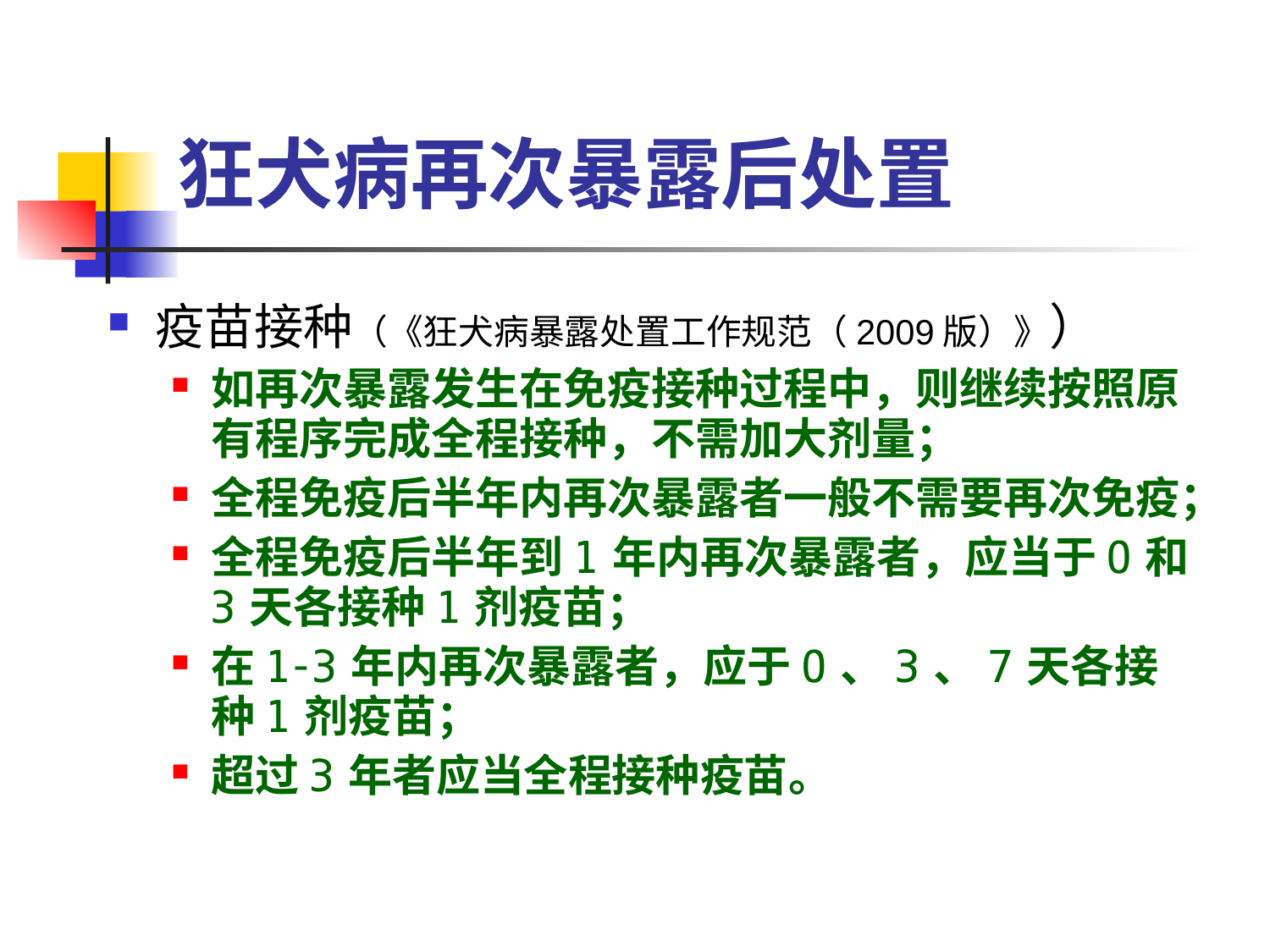

# 狂犬病再次暴露后处置
疫苗接种（《狂犬病暴露处置工作规范（2009版）》）
如再次暴露发生在免疫接种过程中，则继续按照原有程序完成全程接种，不需加大剂量；
全程免疫后半年内再次暴露者一般不需要再次免疫；
全程免疫后半年到1年内再次暴露者，应当于0和3天各接种1剂疫苗；
在1-3年内再次暴露者，应于0、3、7天各接种1剂疫苗；
超过3年者应当全程接种疫苗。